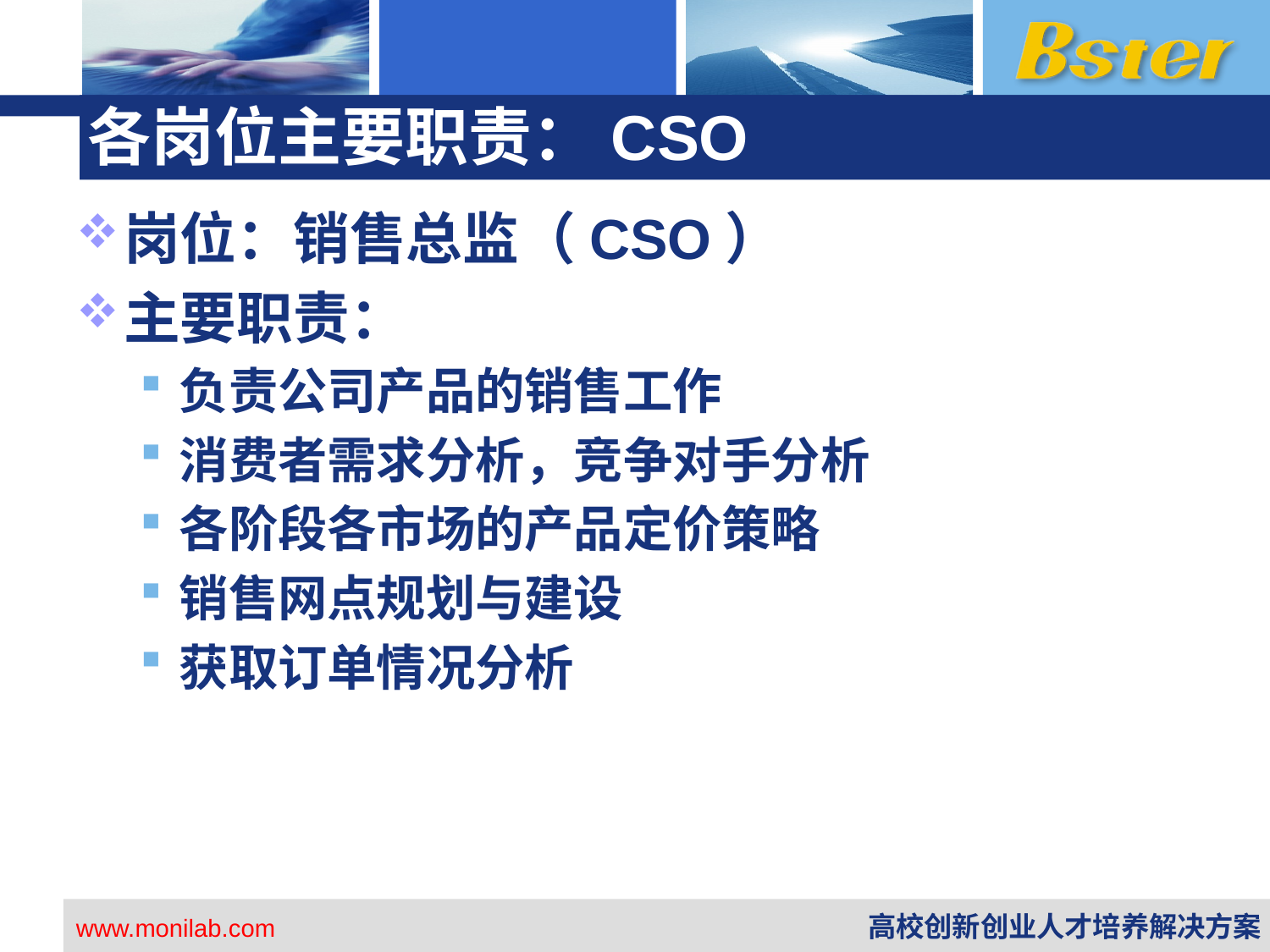

# 各岗位主要职责：CSO
岗位：销售总监（CSO）
主要职责：
负责公司产品的销售工作
消费者需求分析，竞争对手分析
各阶段各市场的产品定价策略
销售网点规划与建设
获取订单情况分析